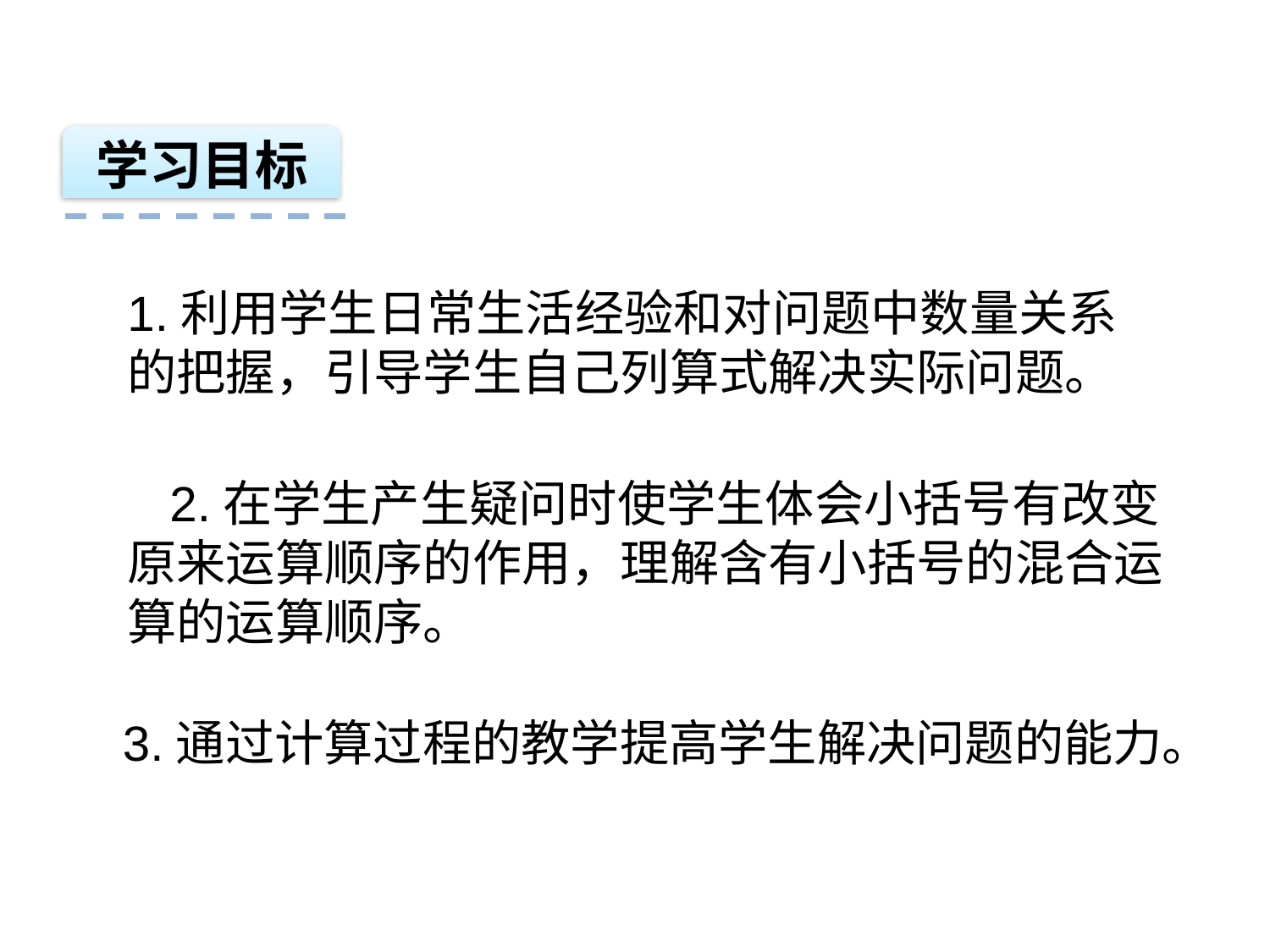

学习目标
1.利用学生日常生活经验和对问题中数量关系的把握，引导学生自己列算式解决实际问题。
2.在学生产生疑问时使学生体会小括号有改变原来运算顺序的作用，理解含有小括号的混合运算的运算顺序。
3.通过计算过程的教学提高学生解决问题的能力。